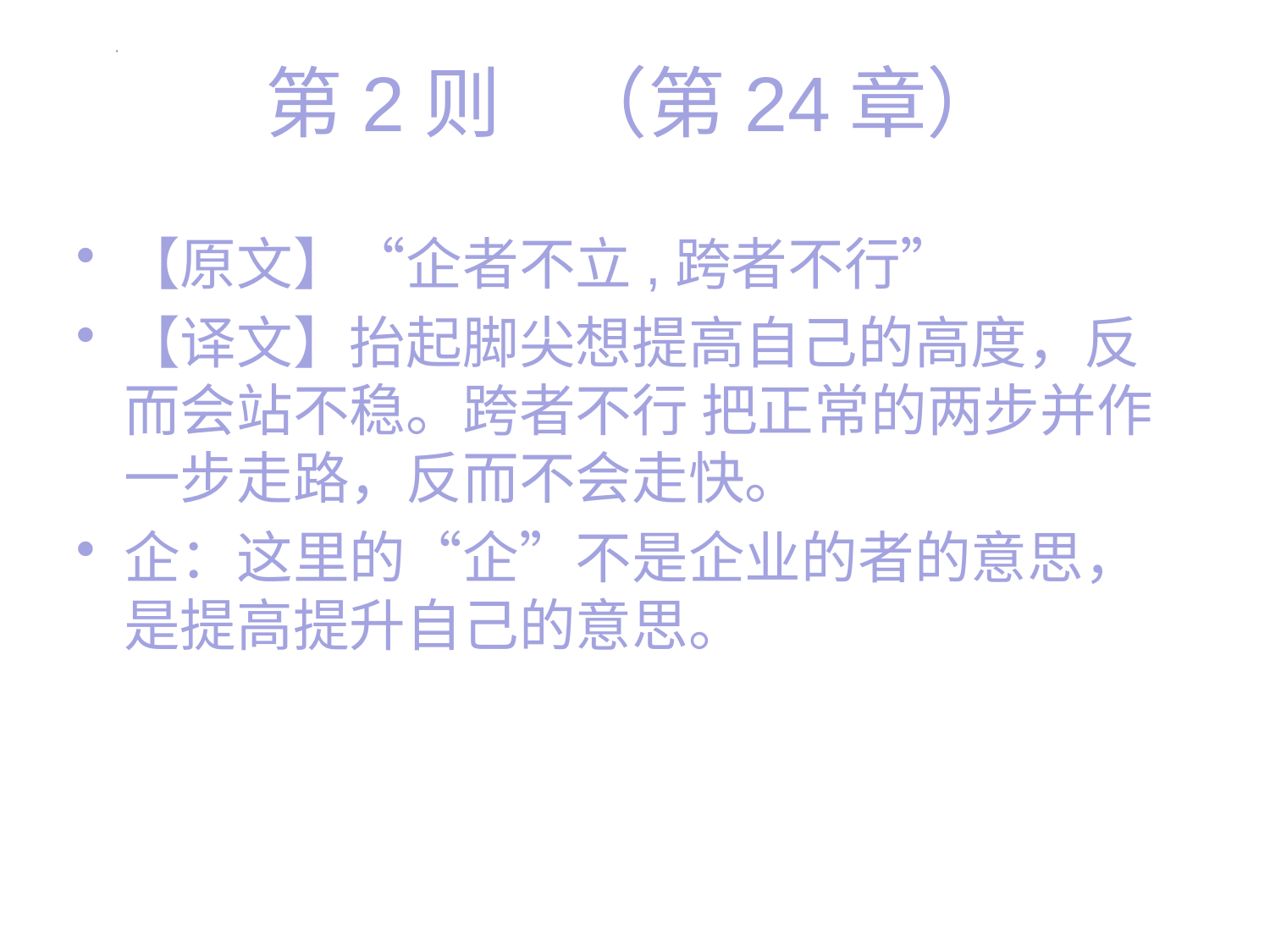

# 第2则    （第24章）
【原文】“企者不立,跨者不行”
【译文】抬起脚尖想提高自己的高度，反而会站不稳。跨者不行 把正常的两步并作一步走路，反而不会走快。
企：这里的“企”不是企业的者的意思，是提高提升自己的意思。